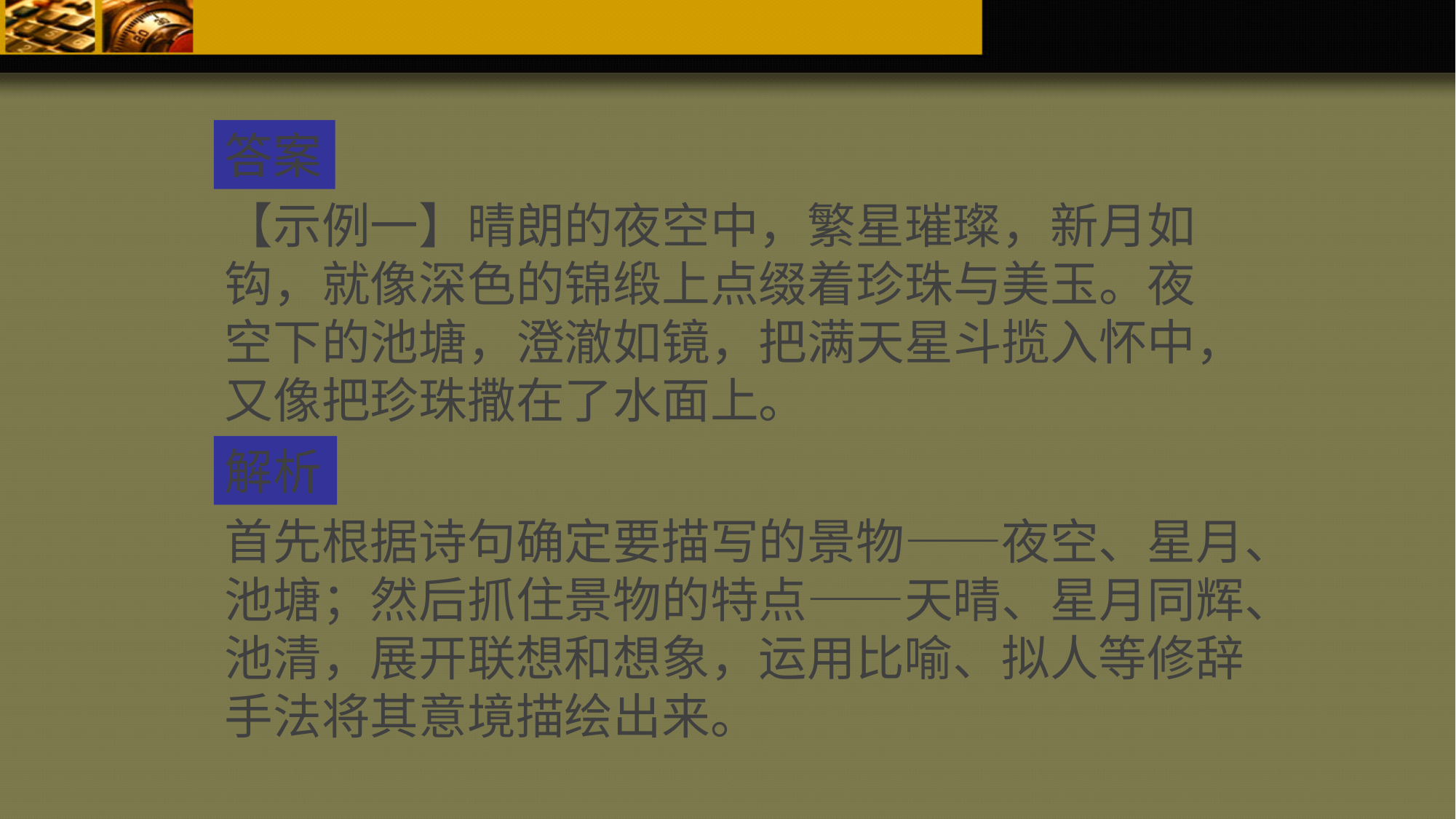

答案
【示例一】晴朗的夜空中，繁星璀璨，新月如钩，就像深色的锦缎上点缀着珍珠与美玉。夜空下的池塘，澄澈如镜，把满天星斗揽入怀中，又像把珍珠撒在了水面上。
解析
首先根据诗句确定要描写的景物——夜空、星月、池塘；然后抓住景物的特点——天晴、星月同辉、池清，展开联想和想象，运用比喻、拟人等修辞手法将其意境描绘出来。